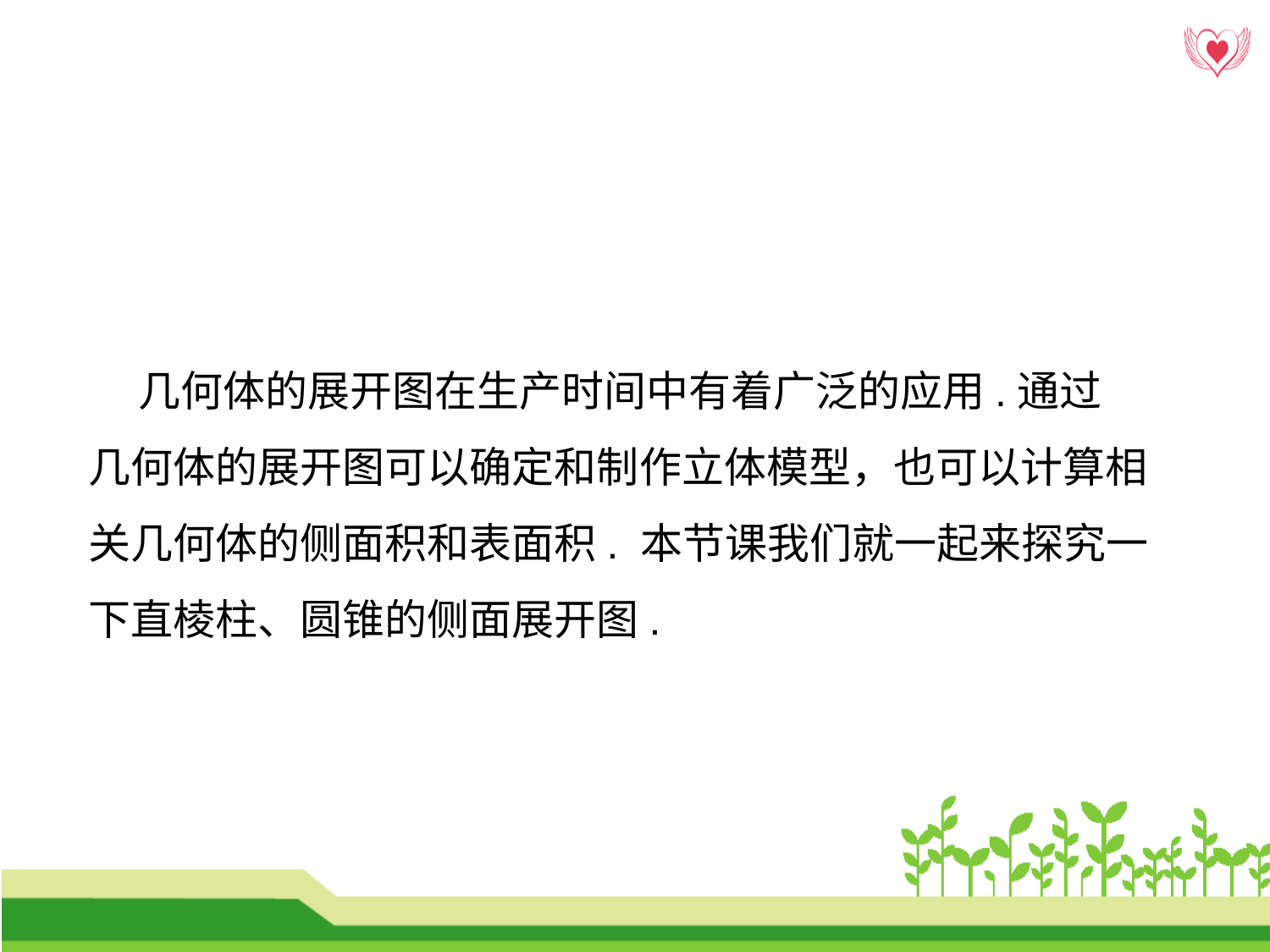

几何体的展开图在生产时间中有着广泛的应用.通过
几何体的展开图可以确定和制作立体模型，也可以计算相
关几何体的侧面积和表面积. 本节课我们就一起来探究一
下直棱柱、圆锥的侧面展开图.